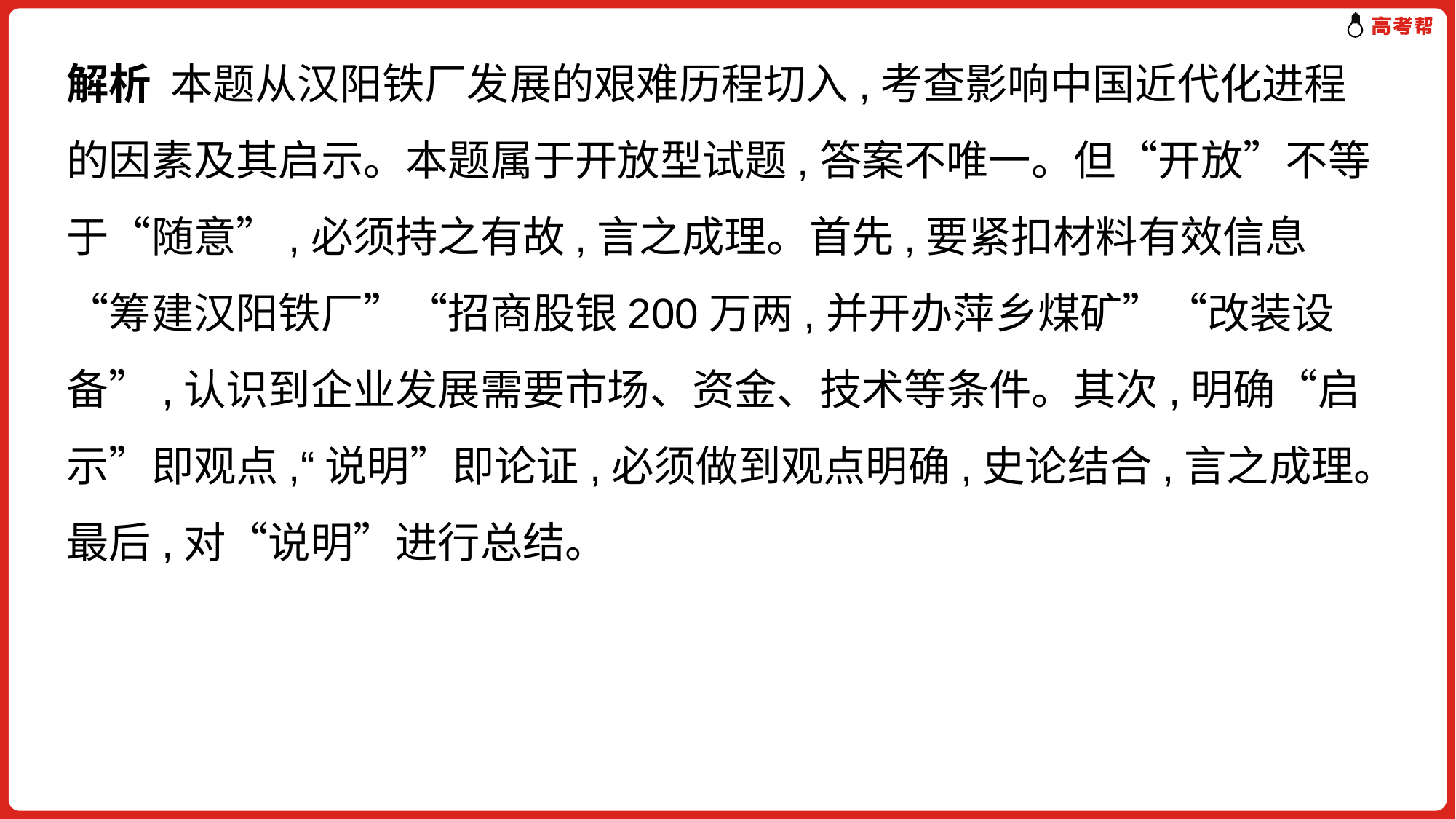

解析  本题从汉阳铁厂发展的艰难历程切入,考查影响中国近代化进程的因素及其启示。本题属于开放型试题,答案不唯一。但“开放”不等于“随意”,必须持之有故,言之成理。首先,要紧扣材料有效信息“筹建汉阳铁厂”“招商股银200万两,并开办萍乡煤矿”“改装设备”,认识到企业发展需要市场、资金、技术等条件。其次,明确“启示”即观点,“说明”即论证,必须做到观点明确,史论结合,言之成理。最后,对“说明”进行总结。